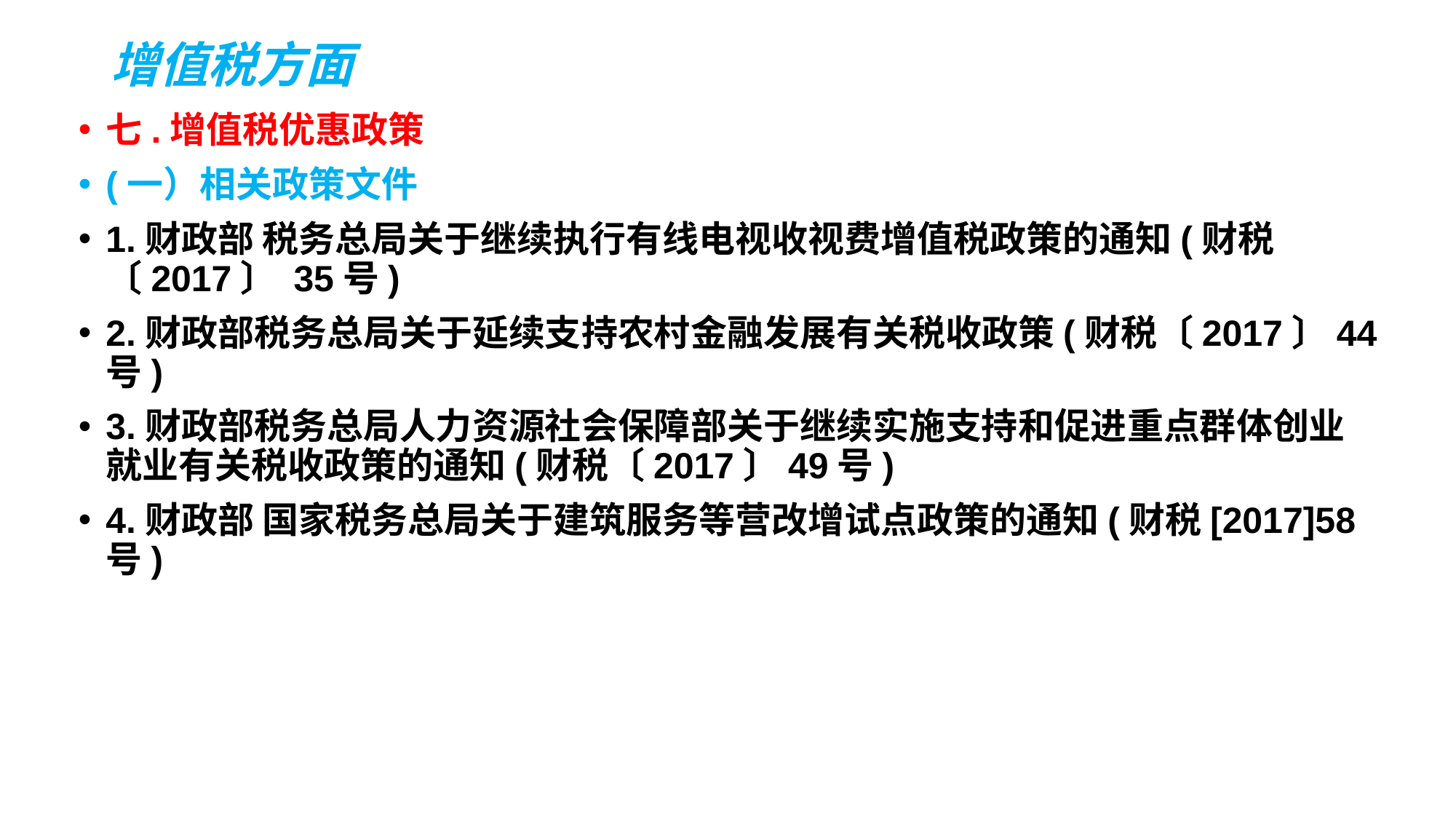

# 增值税方面
七.增值税优惠政策
(一）相关政策文件
1.财政部 税务总局关于继续执行有线电视收视费增值税政策的通知(财税〔2017〕 35号)
2.财政部税务总局关于延续支持农村金融发展有关税收政策(财税〔2017〕44号)
3.财政部税务总局人力资源社会保障部关于继续实施支持和促进重点群体创业就业有关税收政策的通知(财税〔2017〕49号)
4.财政部 国家税务总局关于建筑服务等营改增试点政策的通知(财税[2017]58号)